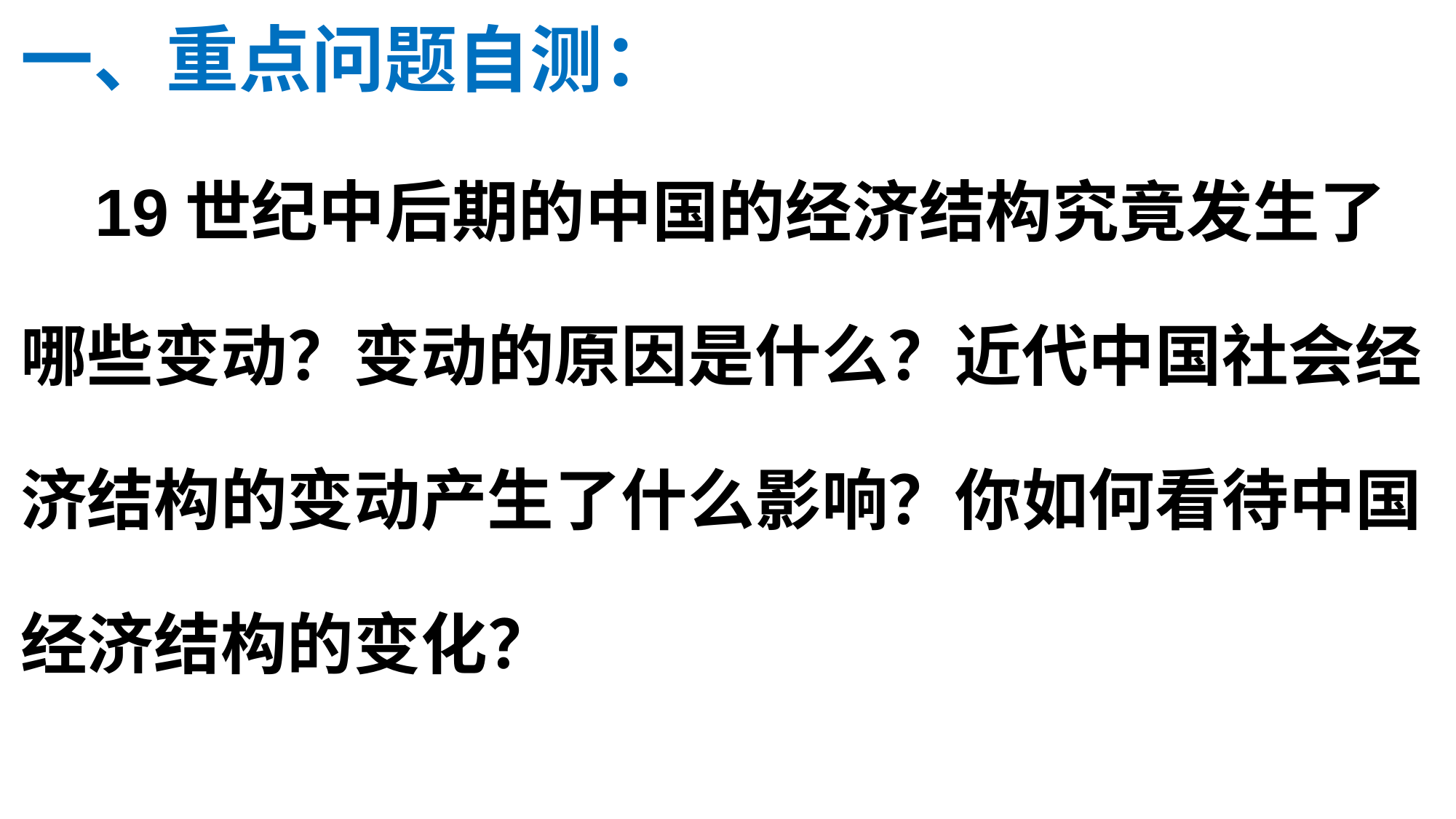

一、重点问题自测：
    19世纪中后期的中国的经济结构究竟发生了哪些变动？变动的原因是什么？近代中国社会经济结构的变动产生了什么影响？你如何看待中国经济结构的变化？